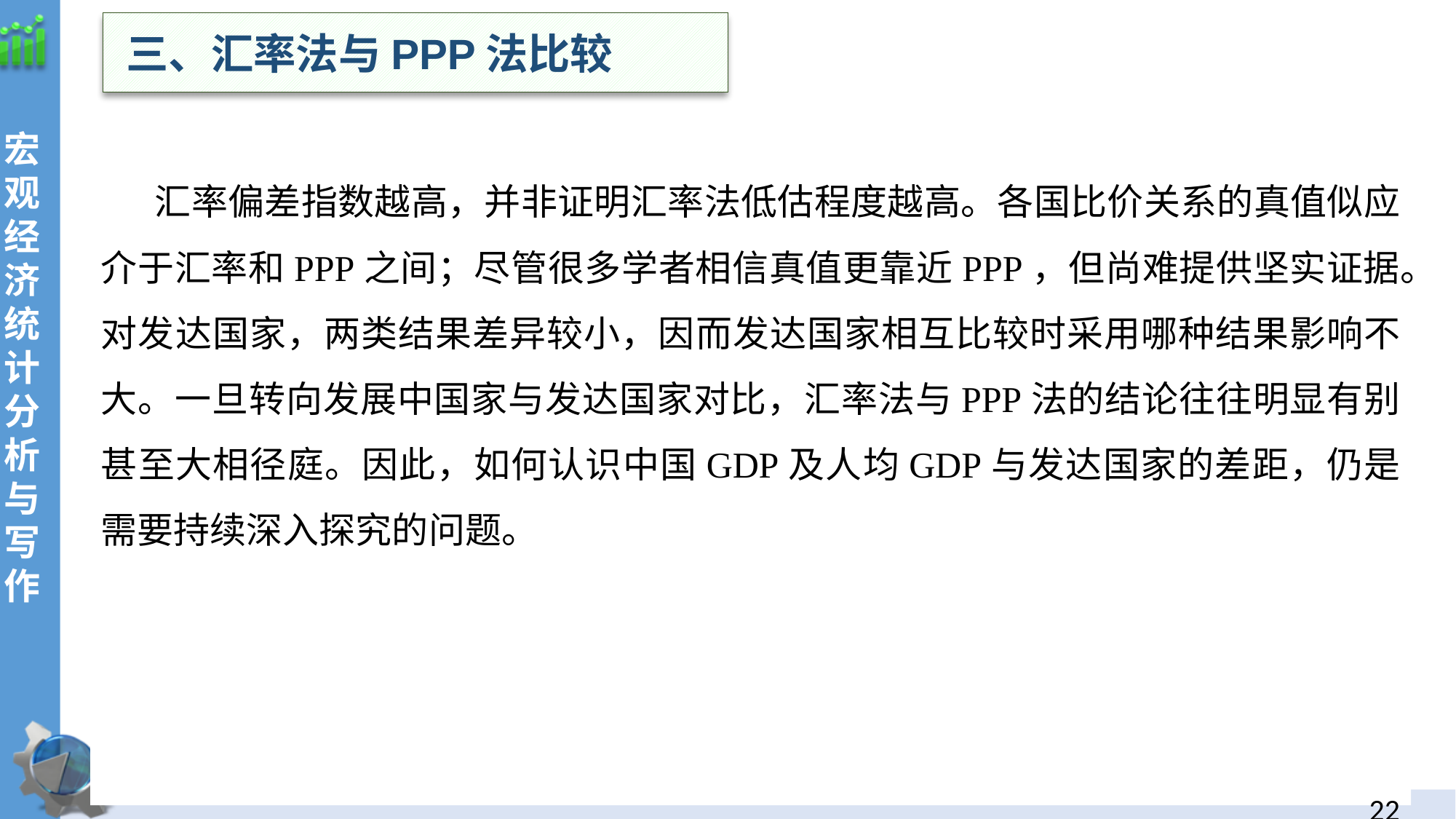

三、汇率法与PPP法比较
     汇率偏差指数越高，并非证明汇率法低估程度越高。各国比价关系的真值似应介于汇率和PPP之间；尽管很多学者相信真值更靠近PPP，但尚难提供坚实证据。对发达国家，两类结果差异较小，因而发达国家相互比较时采用哪种结果影响不大。一旦转向发展中国家与发达国家对比，汇率法与PPP法的结论往往明显有别甚至大相径庭。因此，如何认识中国GDP及人均GDP与发达国家的差距，仍是需要持续深入探究的问题。
22